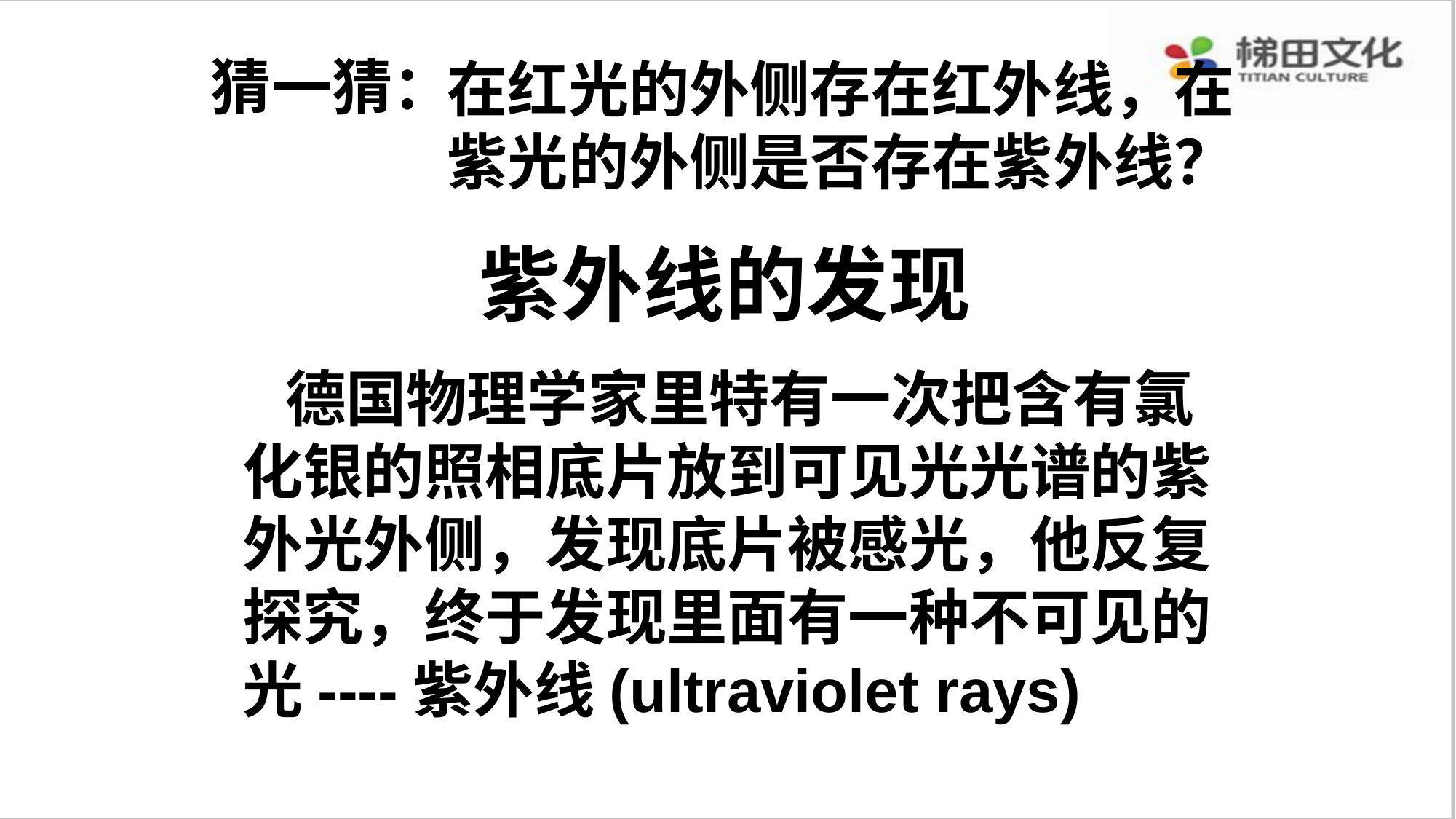

猜一猜：
在红光的外侧存在红外线，在紫光的外侧是否存在紫外线？
  紫外线的发现
     德国物理学家里特有一次把含有氯化银的照相底片放到可见光光谱的紫外光外侧，发现底片被感光，他反复探究，终于发现里面有一种不可见的光----紫外线(ultraviolet rays)